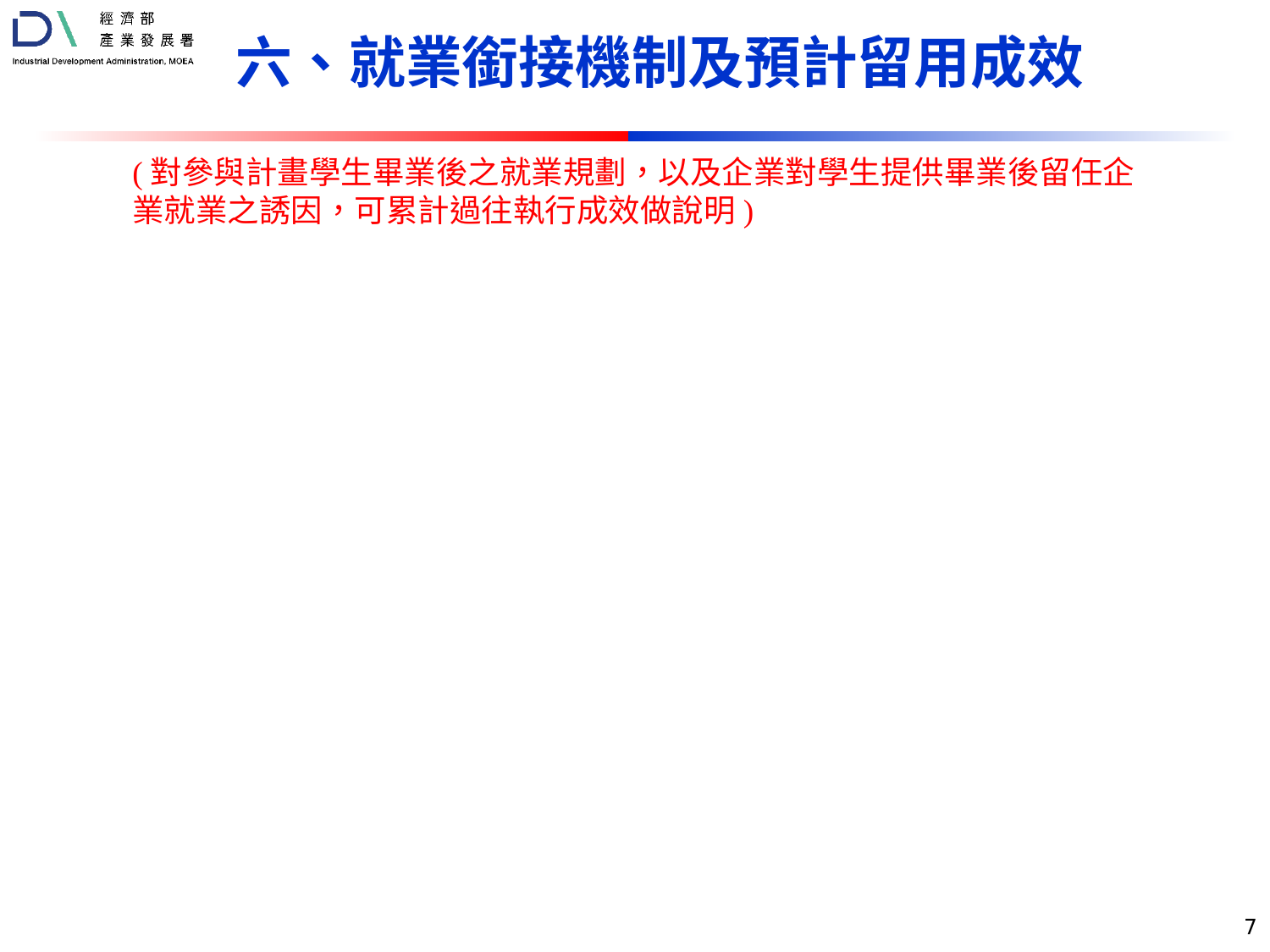

六、就業銜接機制及預計留用成效
(對參與計畫學生畢業後之就業規劃，以及企業對學生提供畢業後留任企業就業之誘因，可累計過往執行成效做說明)
7